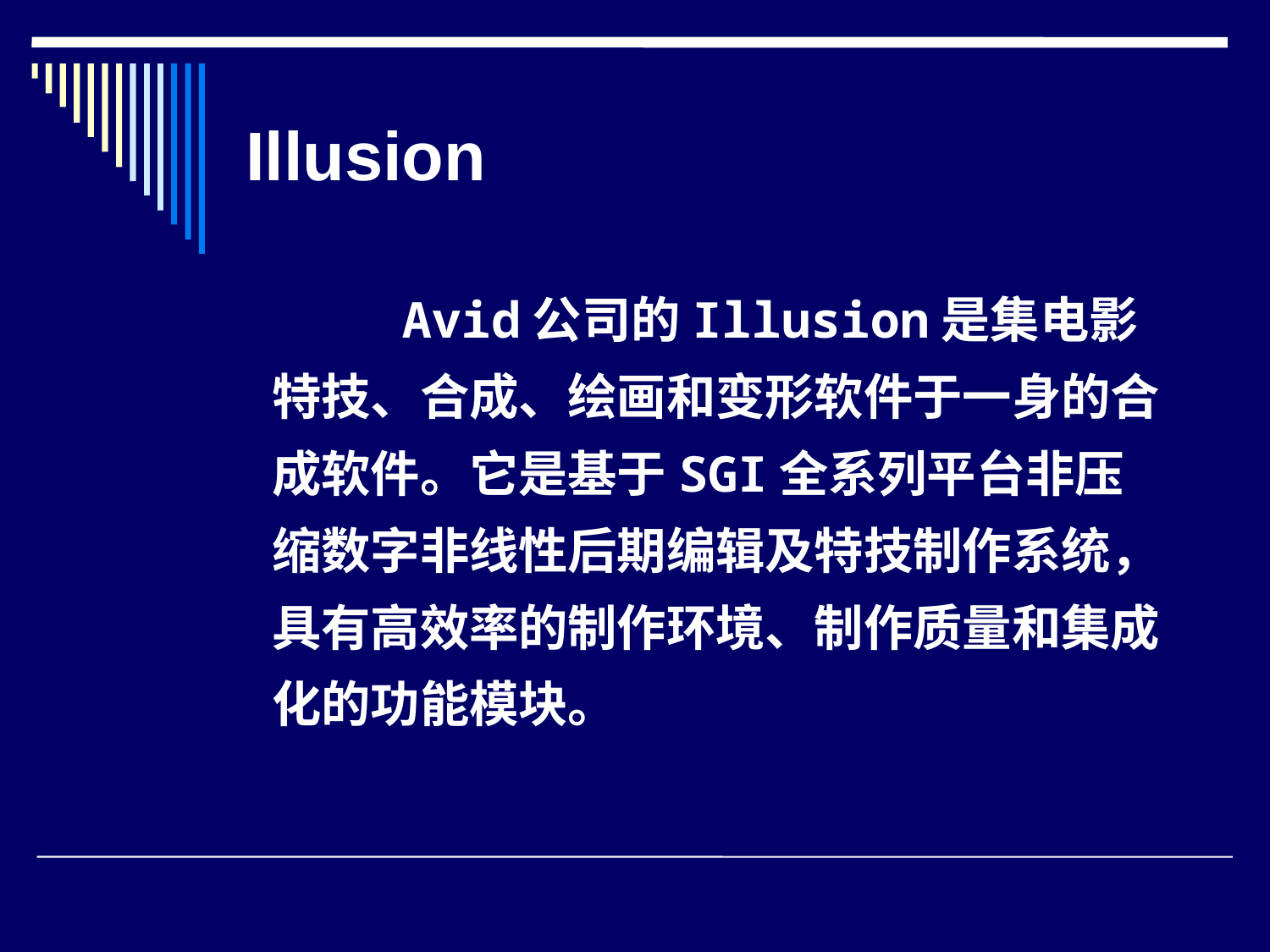

# Illusion
      Avid公司的Illusion是集电影特技、合成、绘画和变形软件于一身的合成软件。它是基于SGI全系列平台非压缩数字非线性后期编辑及特技制作系统，具有高效率的制作环境、制作质量和集成化的功能模块。